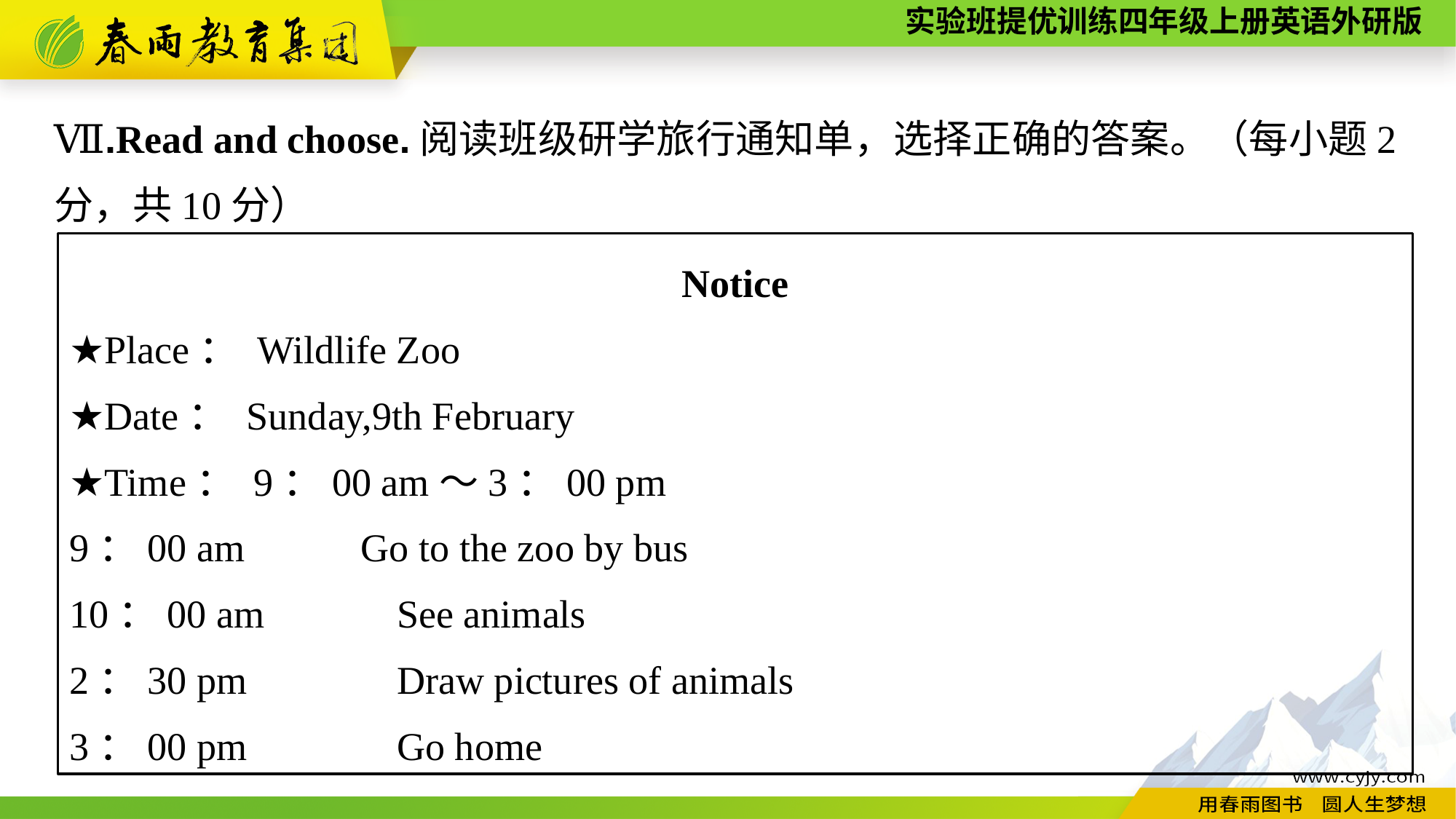

Ⅶ.Read and choose.阅读班级研学旅行通知单，选择正确的答案。（每小题2分，共10分）
Notice
★Place： Wildlife Zoo
★Date： Sunday,9th February
★Time： 9：00 am～3：00 pm
9：00 am　　  Go to the zoo by bus
10：00 am　	See animals
2：30 pm　　	Draw pictures of animals
3：00 pm　　	Go home